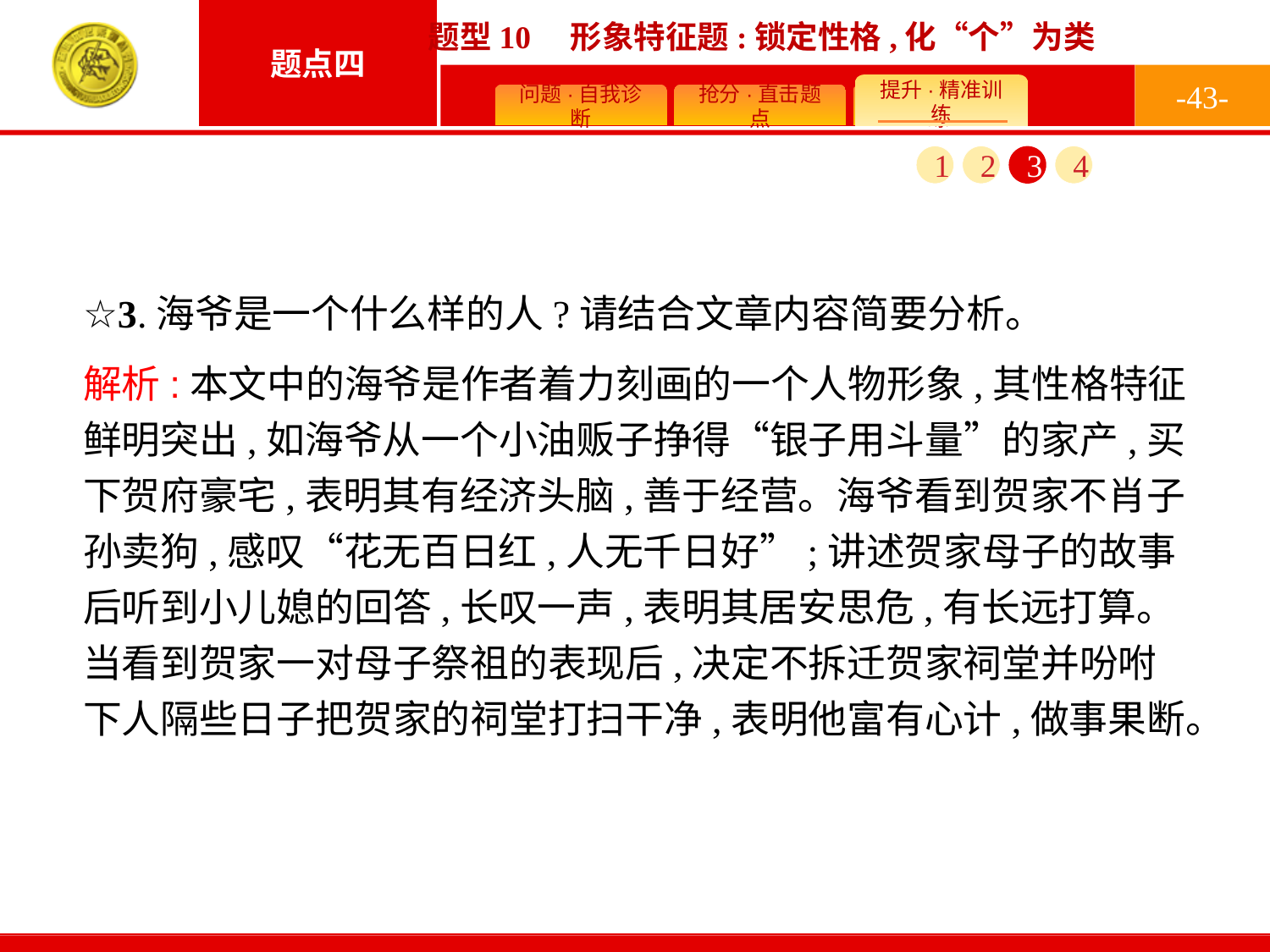

-43-
1
2
3
4
☆3.海爷是一个什么样的人?请结合文章内容简要分析。
解析:本文中的海爷是作者着力刻画的一个人物形象,其性格特征鲜明突出,如海爷从一个小油贩子挣得“银子用斗量”的家产,买下贺府豪宅,表明其有经济头脑,善于经营。海爷看到贺家不肖子孙卖狗,感叹“花无百日红,人无千日好”;讲述贺家母子的故事后听到小儿媳的回答,长叹一声,表明其居安思危,有长远打算。当看到贺家一对母子祭祖的表现后,决定不拆迁贺家祠堂并吩咐下人隔些日子把贺家的祠堂打扫干净,表明他富有心计,做事果断。